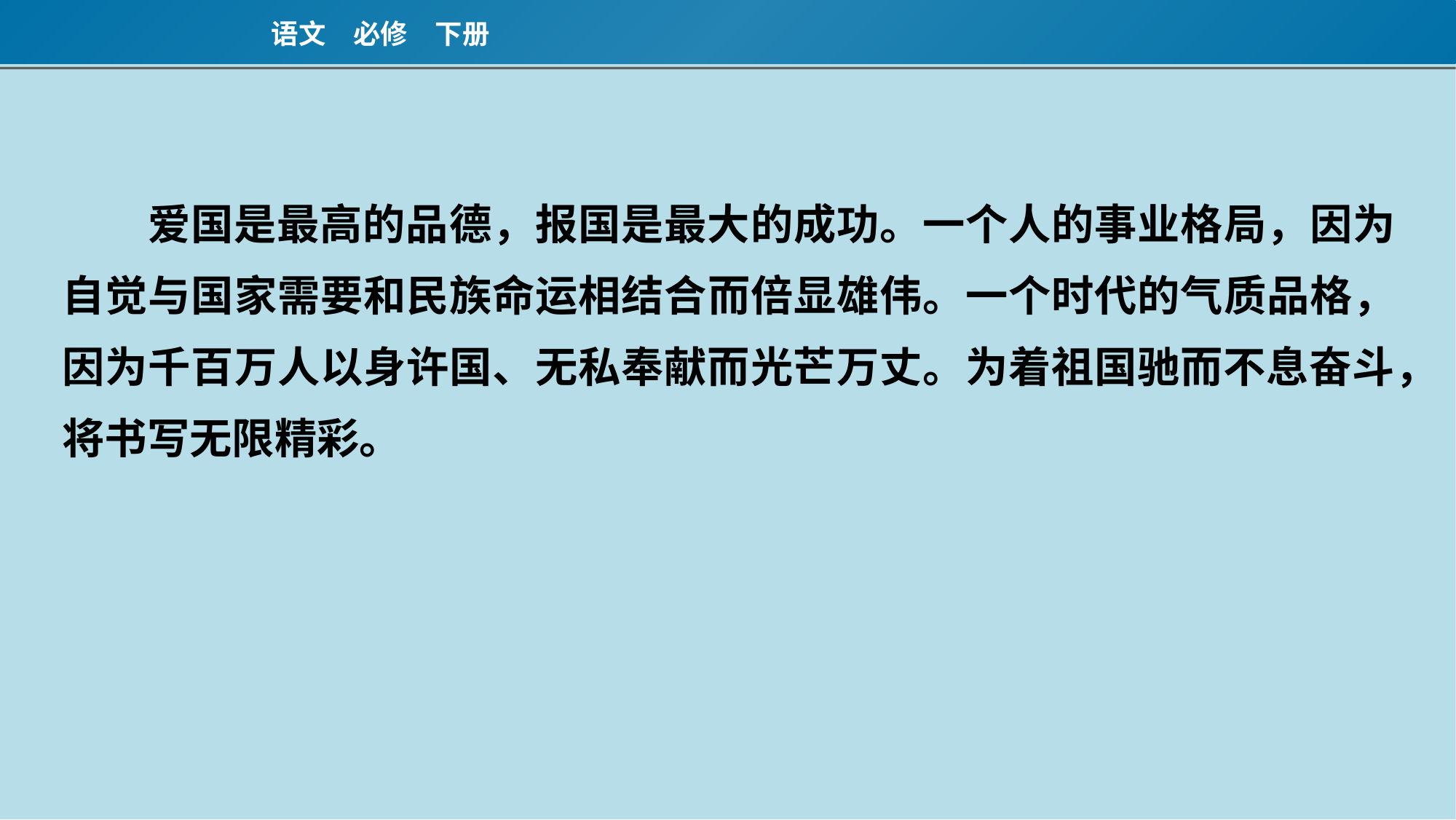

爱国是最高的品德，报国是最大的成功。一个人的事业格局，因为自觉与国家需要和民族命运相结合而倍显雄伟。一个时代的气质品格，因为千百万人以身许国、无私奉献而光芒万丈。为着祖国驰而不息奋斗，将书写无限精彩。